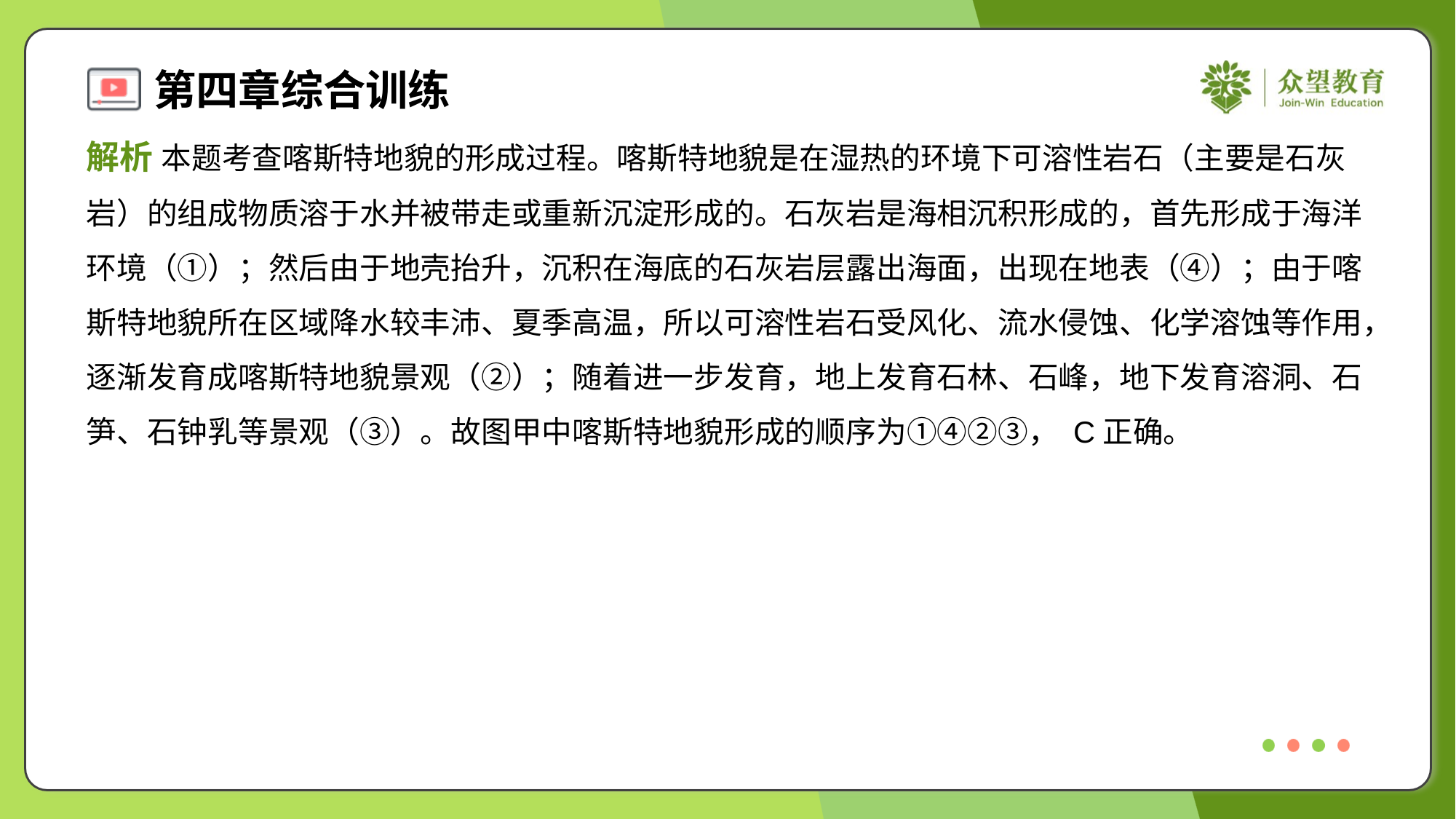

解析 本题考查喀斯特地貌的形成过程。喀斯特地貌是在湿热的环境下可溶性岩石（主要是石灰
岩）的组成物质溶于水并被带走或重新沉淀形成的。石灰岩是海相沉积形成的，首先形成于海洋
环境（①）；然后由于地壳抬升，沉积在海底的石灰岩层露出海面，出现在地表（④）；由于喀
斯特地貌所在区域降水较丰沛、夏季高温，所以可溶性岩石受风化、流水侵蚀、化学溶蚀等作用，
逐渐发育成喀斯特地貌景观（②）；随着进一步发育，地上发育石林、石峰，地下发育溶洞、石
笋、石钟乳等景观（③）。故图甲中喀斯特地貌形成的顺序为①④②③， C正确。